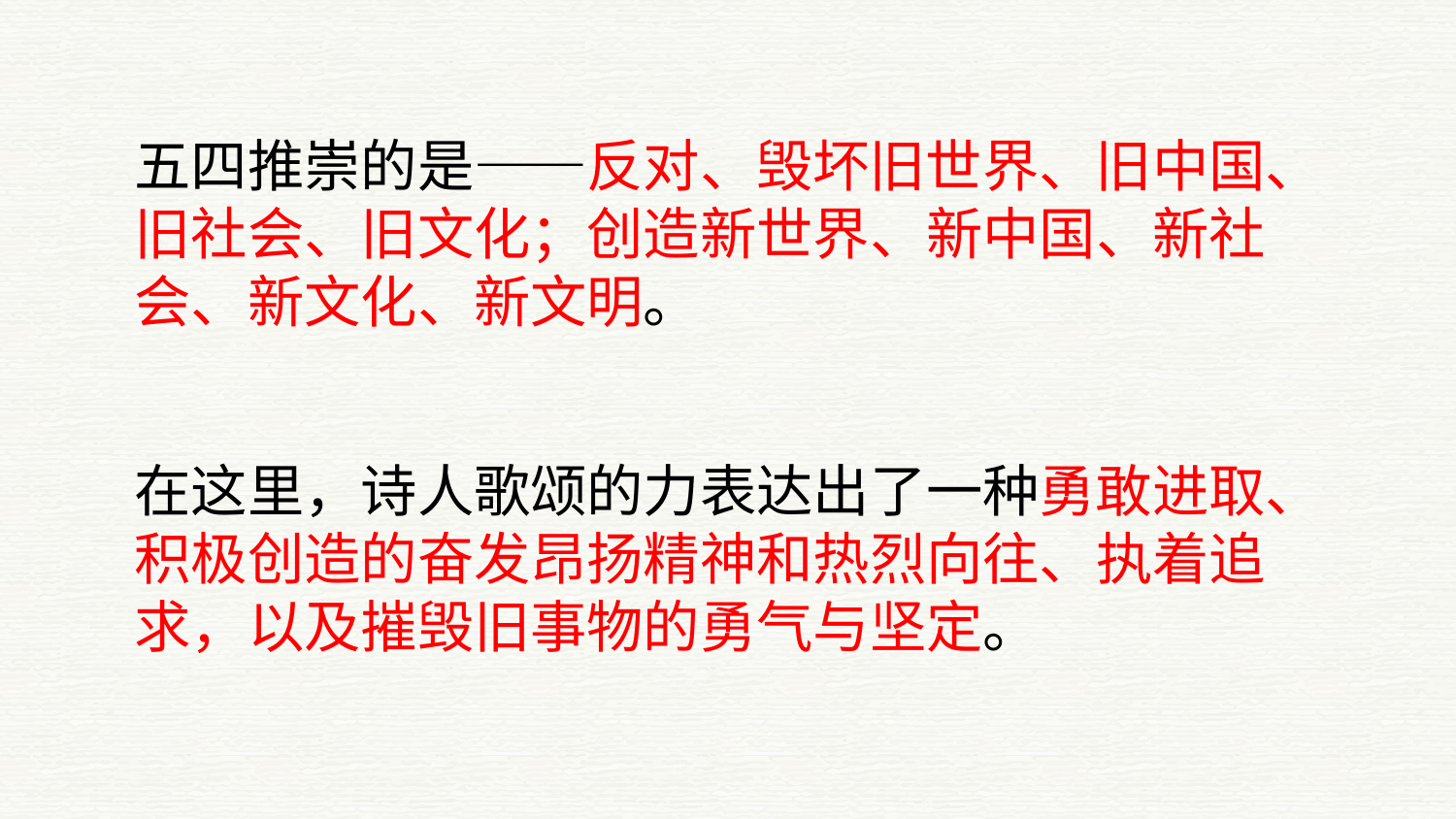

五四推崇的是——反对、毁坏旧世界、旧中国、旧社会、旧文化；创造新世界、新中国、新社会、新文化、新文明。

在这里，诗人歌颂的力表达出了一种勇敢进取、积极创造的奋发昂扬精神和热烈向往、执着追求，以及摧毁旧事物的勇气与坚定。